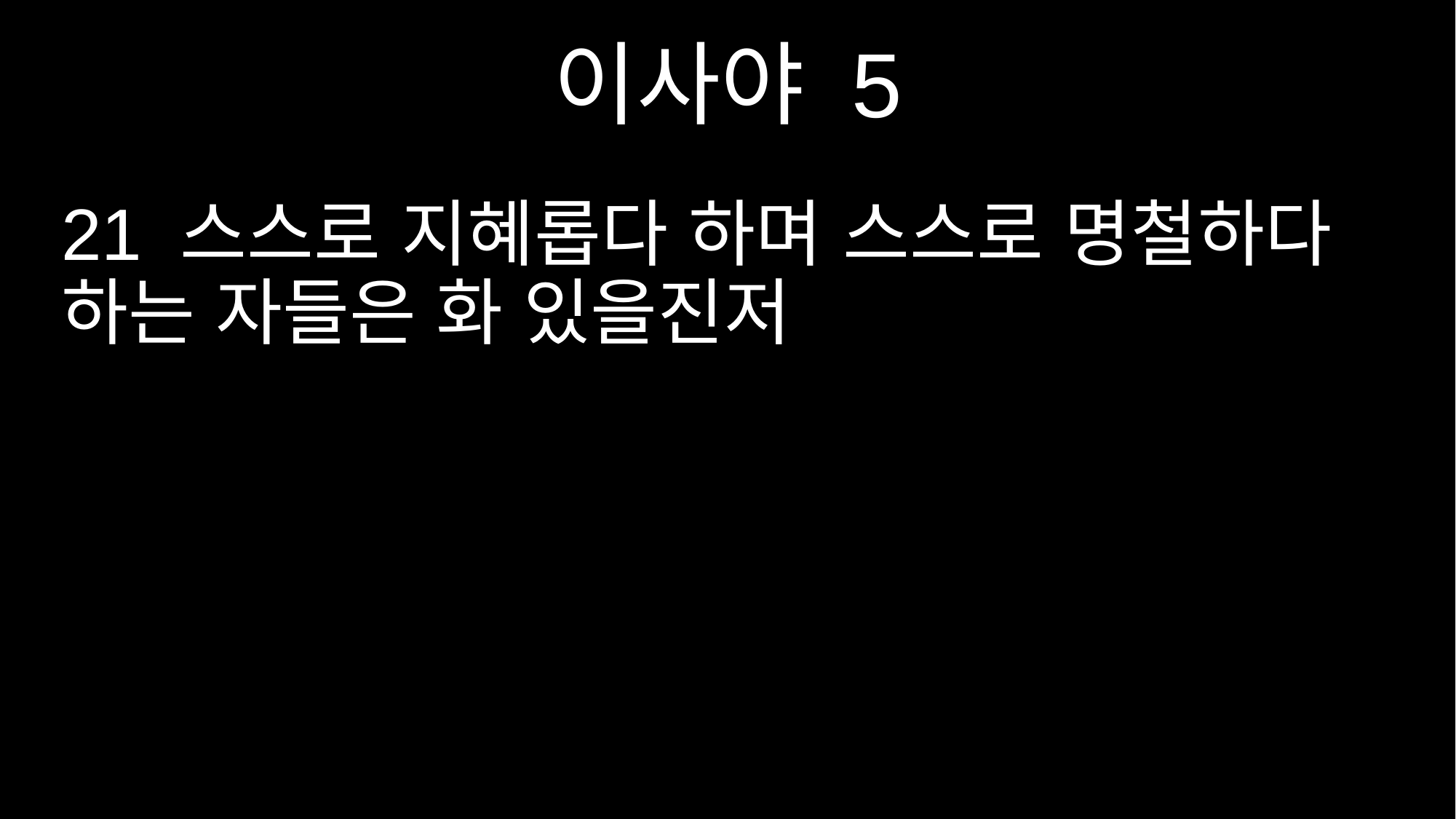

이사야 5
21 스스로 지혜롭다 하며 스스로 명철하다 하는 자들은 화 있을진저